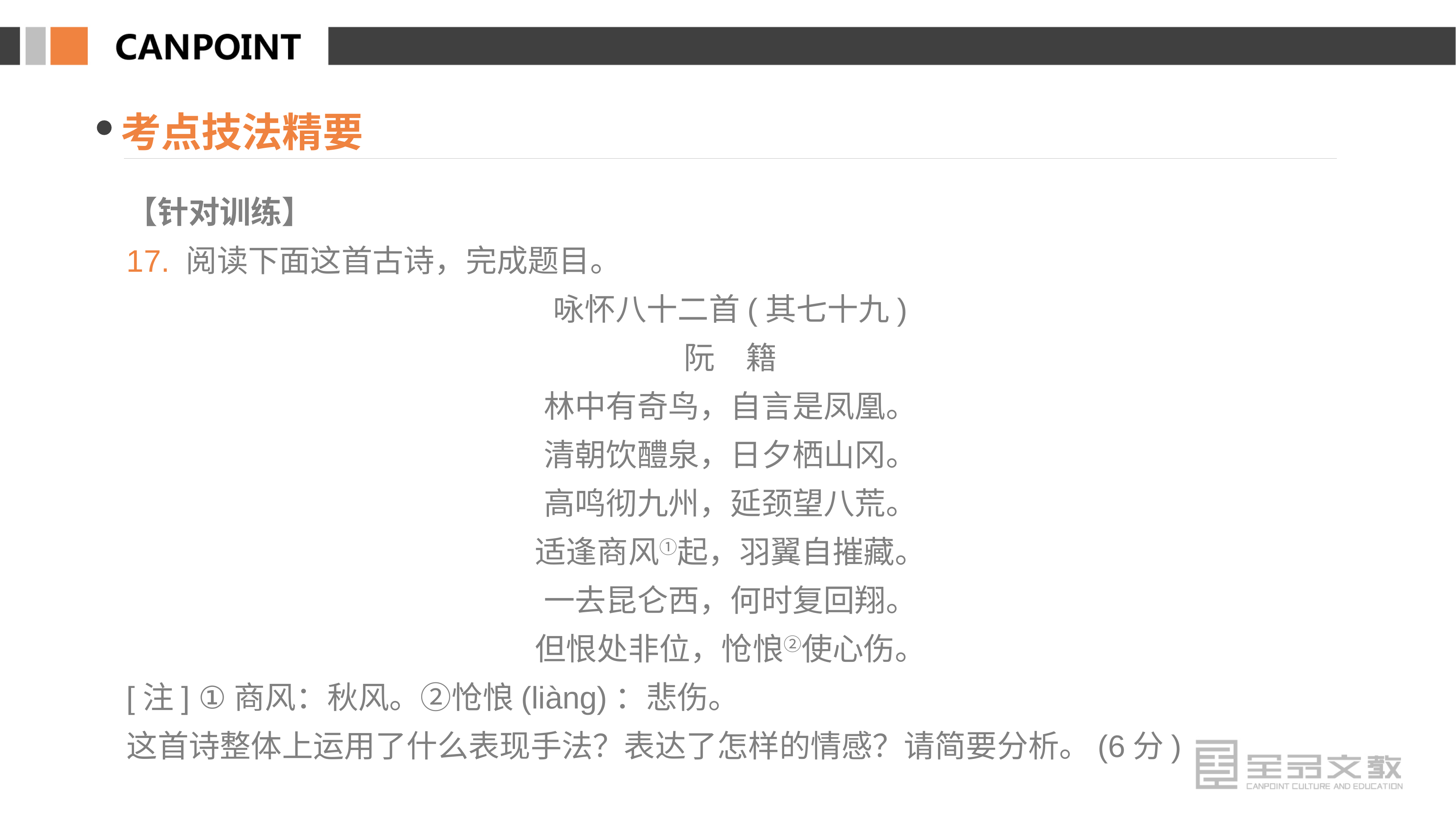

考点技法精要

【针对训练】
17. 阅读下面这首古诗，完成题目。
咏怀八十二首(其七十九)
阮　籍
林中有奇鸟，自言是凤凰。
清朝饮醴泉，日夕栖山冈。
高鸣彻九州，延颈望八荒。
适逢商风①起，羽翼自摧藏。
一去昆仑西，何时复回翔。
但恨处非位，怆悢②使心伤。
[注] ①商风：秋风。②怆悢(liàng)：悲伤。
这首诗整体上运用了什么表现手法？表达了怎样的情感？请简要分析。(6分)